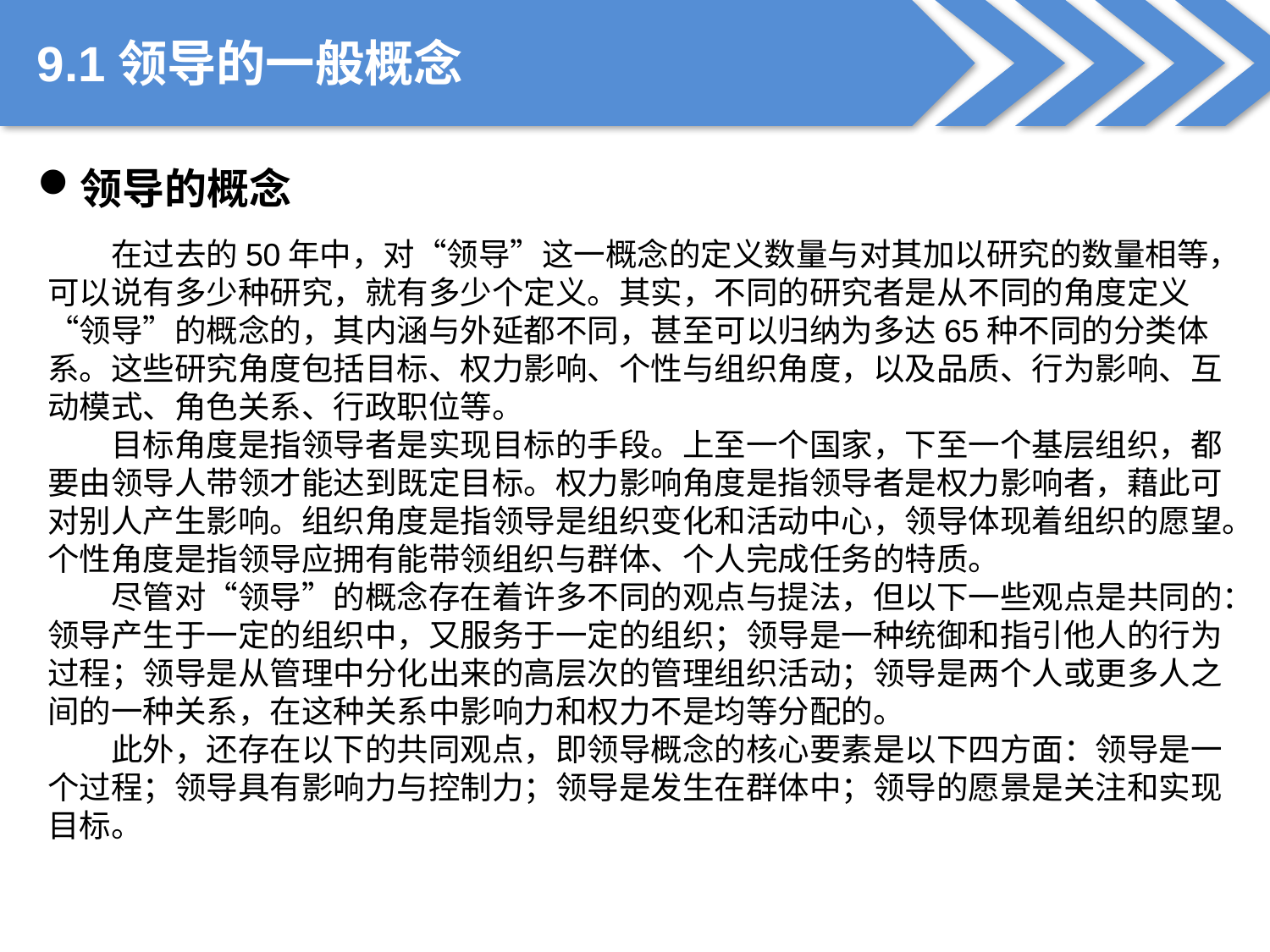

9.1领导的一般概念
领导的概念
在过去的50年中，对“领导”这一概念的定义数量与对其加以研究的数量相等，可以说有多少种研究，就有多少个定义。其实，不同的研究者是从不同的角度定义“领导”的概念的，其内涵与外延都不同，甚至可以归纳为多达65种不同的分类体系。这些研究角度包括目标、权力影响、个性与组织角度，以及品质、行为影响、互动模式、角色关系、行政职位等。
目标角度是指领导者是实现目标的手段。上至一个国家，下至一个基层组织，都要由领导人带领才能达到既定目标。权力影响角度是指领导者是权力影响者，藉此可对别人产生影响。组织角度是指领导是组织变化和活动中心，领导体现着组织的愿望。个性角度是指领导应拥有能带领组织与群体、个人完成任务的特质。
尽管对“领导”的概念存在着许多不同的观点与提法，但以下一些观点是共同的：领导产生于一定的组织中，又服务于一定的组织；领导是一种统御和指引他人的行为过程；领导是从管理中分化出来的高层次的管理组织活动；领导是两个人或更多人之间的一种关系，在这种关系中影响力和权力不是均等分配的。
此外，还存在以下的共同观点，即领导概念的核心要素是以下四方面：领导是一个过程；领导具有影响力与控制力；领导是发生在群体中；领导的愿景是关注和实现目标。